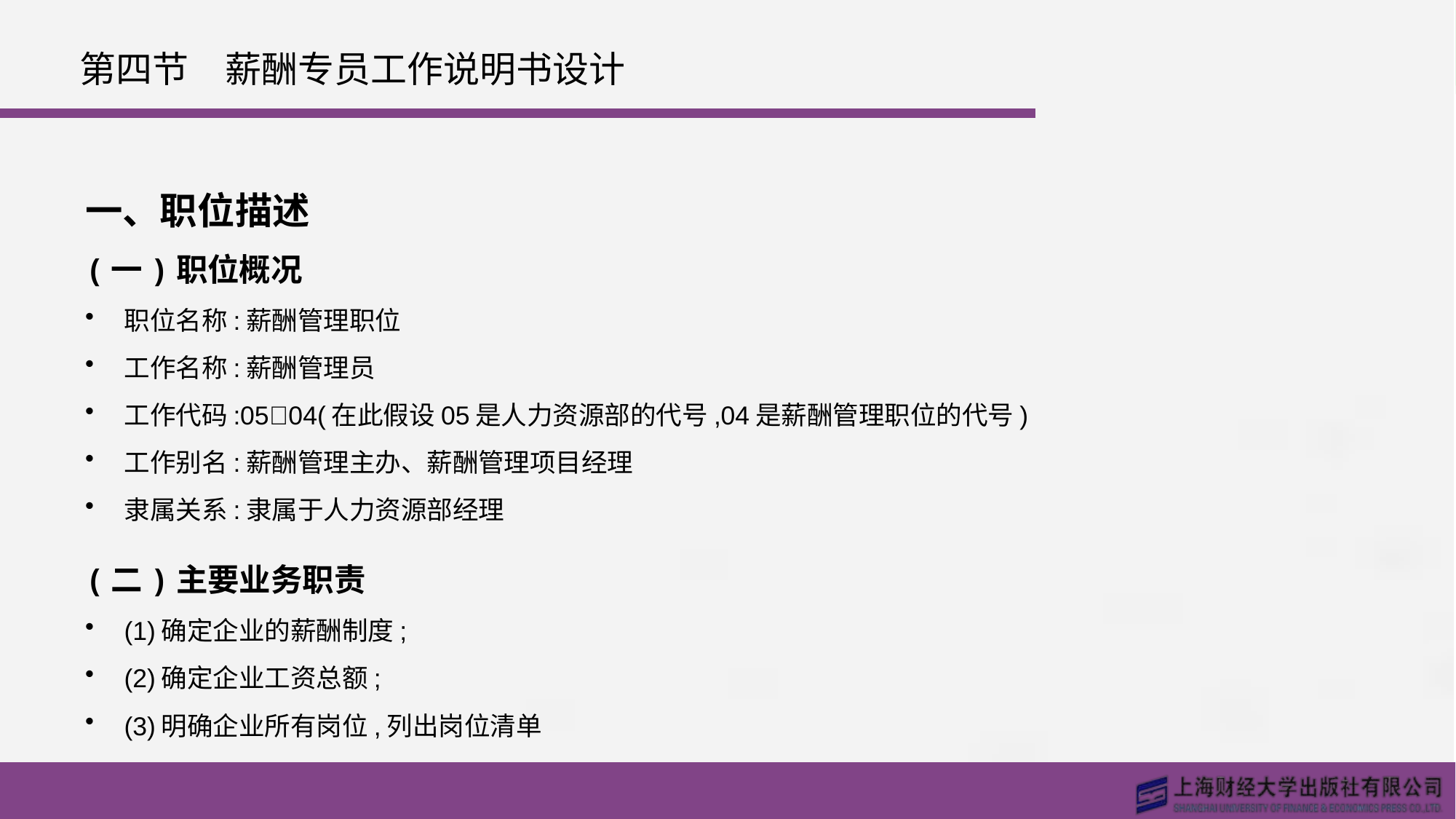

# 第四节　薪酬专员工作说明书设计
一、职位描述
(一)职位概况
职位名称:薪酬管理职位
工作名称:薪酬管理员
工作代码:05􀆼04(在此假设05是人力资源部的代号,04是薪酬管理职位的代号)
工作别名:薪酬管理主办、薪酬管理项目经理
隶属关系:隶属于人力资源部经理
(二)主要业务职责
(1)确定企业的薪酬制度;
(2)确定企业工资总额;
(3)明确企业所有岗位,列出岗位清单